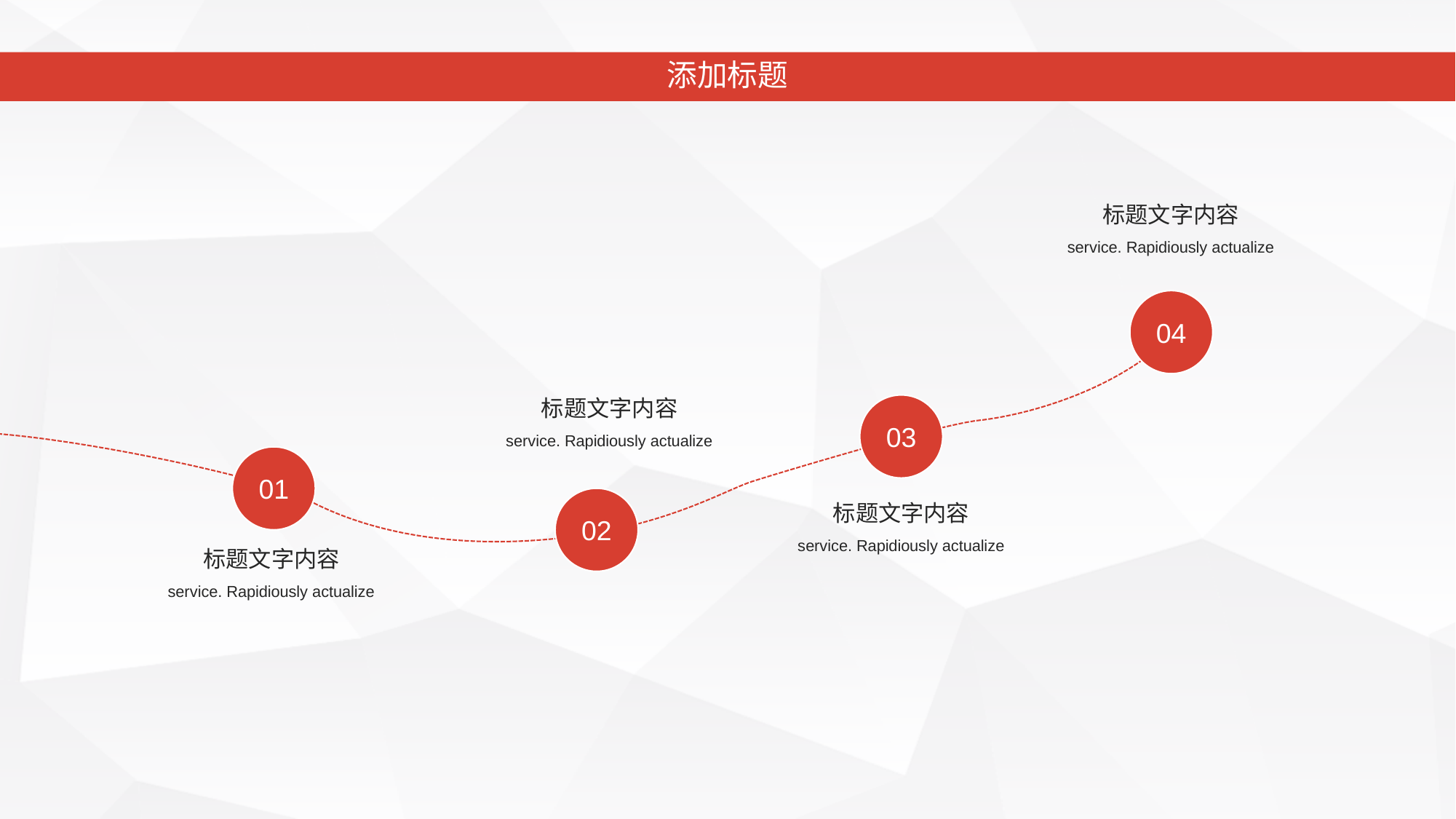

添加标题

标题文字内容
service. Rapidiously actualize
04

标题文字内容
03
service. Rapidiously actualize
01
02
标题文字内容
service. Rapidiously actualize
标题文字内容
service. Rapidiously actualize